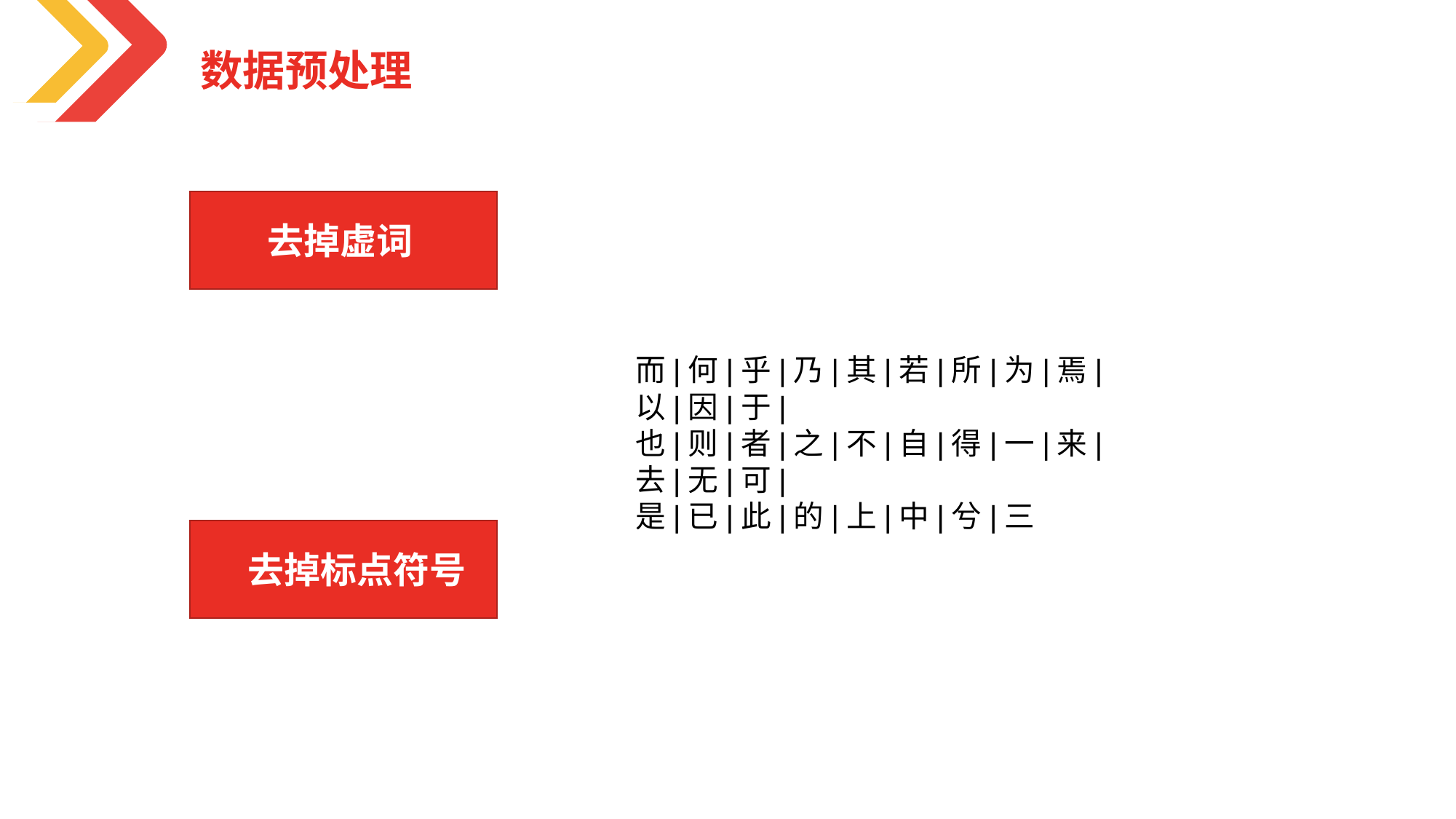

数据预处理

去掉虚词
而|何|乎|乃|其|若|所|为|焉|以|因|于|
也|则|者|之|不|自|得|一|来|去|无|可|
是|已|此|的|上|中|兮|三

去掉标点符号